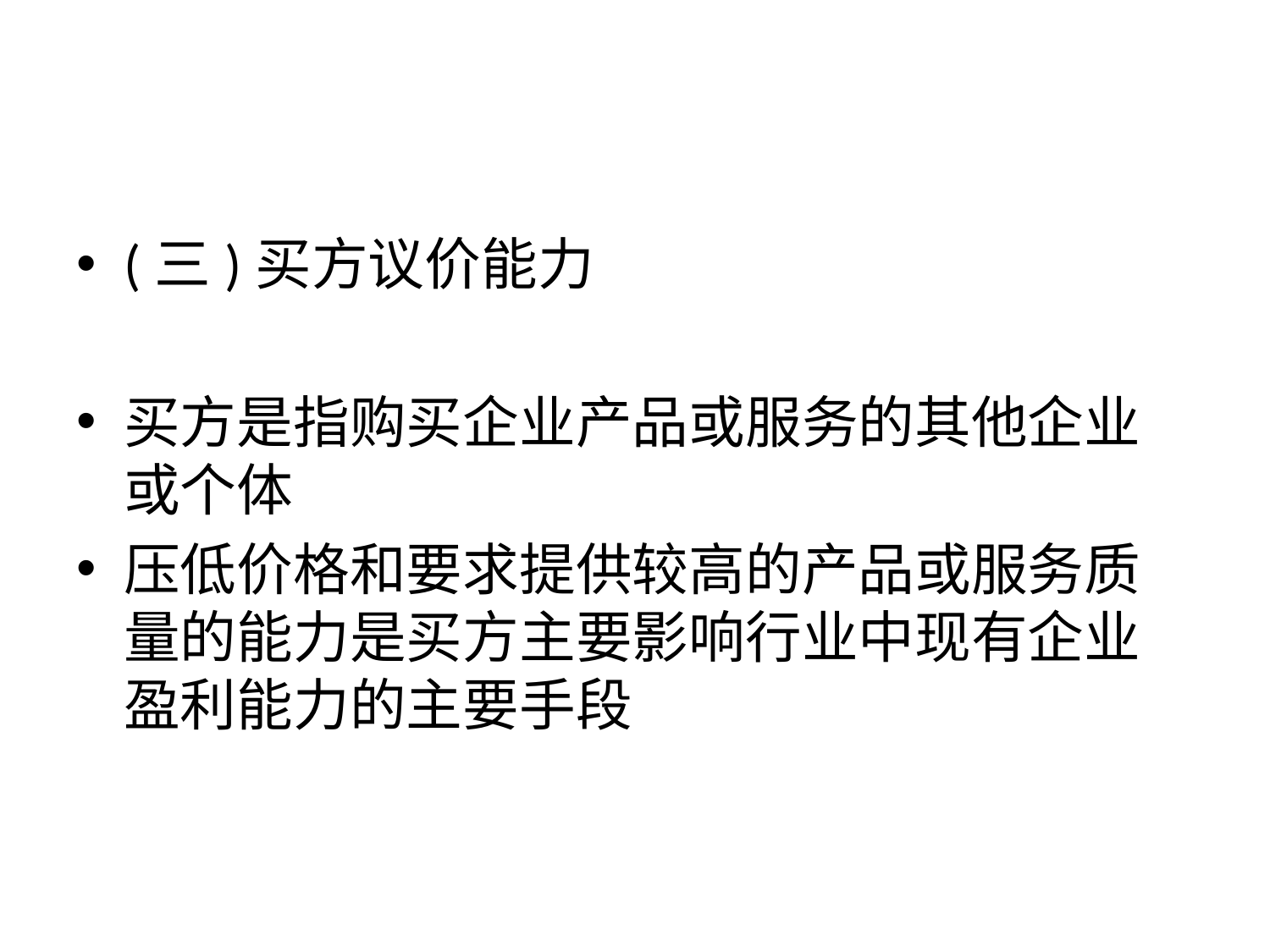

#
(三)买方议价能力

买方是指购买企业产品或服务的其他企业或个体
压低价格和要求提供较高的产品或服务质量的能力是买方主要影响行业中现有企业盈利能力的主要手段